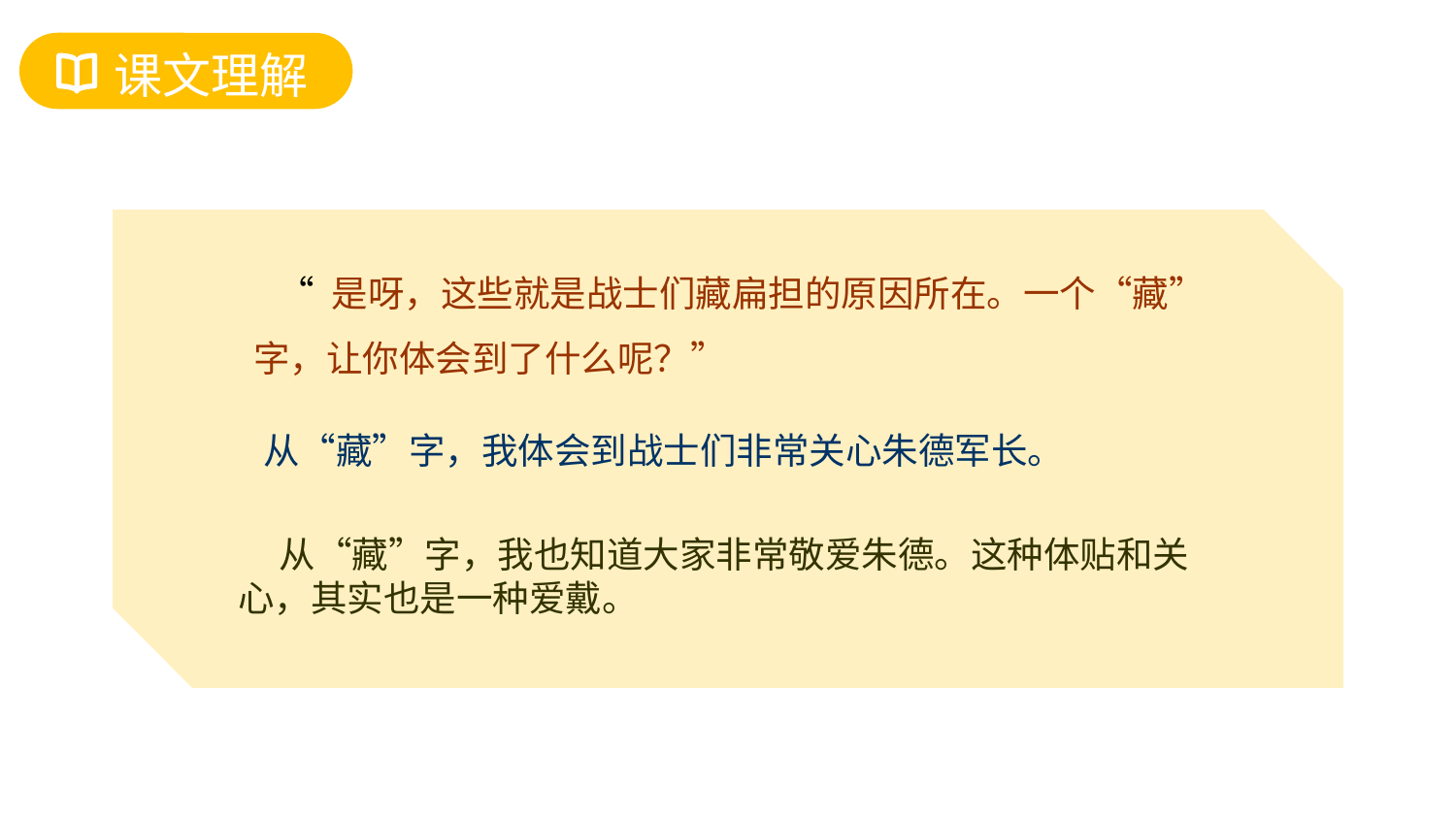

课文理解

   “ 是呀，这些就是战士们藏扁担的原因所在。一个“藏”字，让你体会到了什么呢？”
       从“藏”字，我体会到战士们非常关心朱德军长。
    从“藏”字，我也知道大家非常敬爱朱德。这种体贴和关心，其实也是一种爱戴。